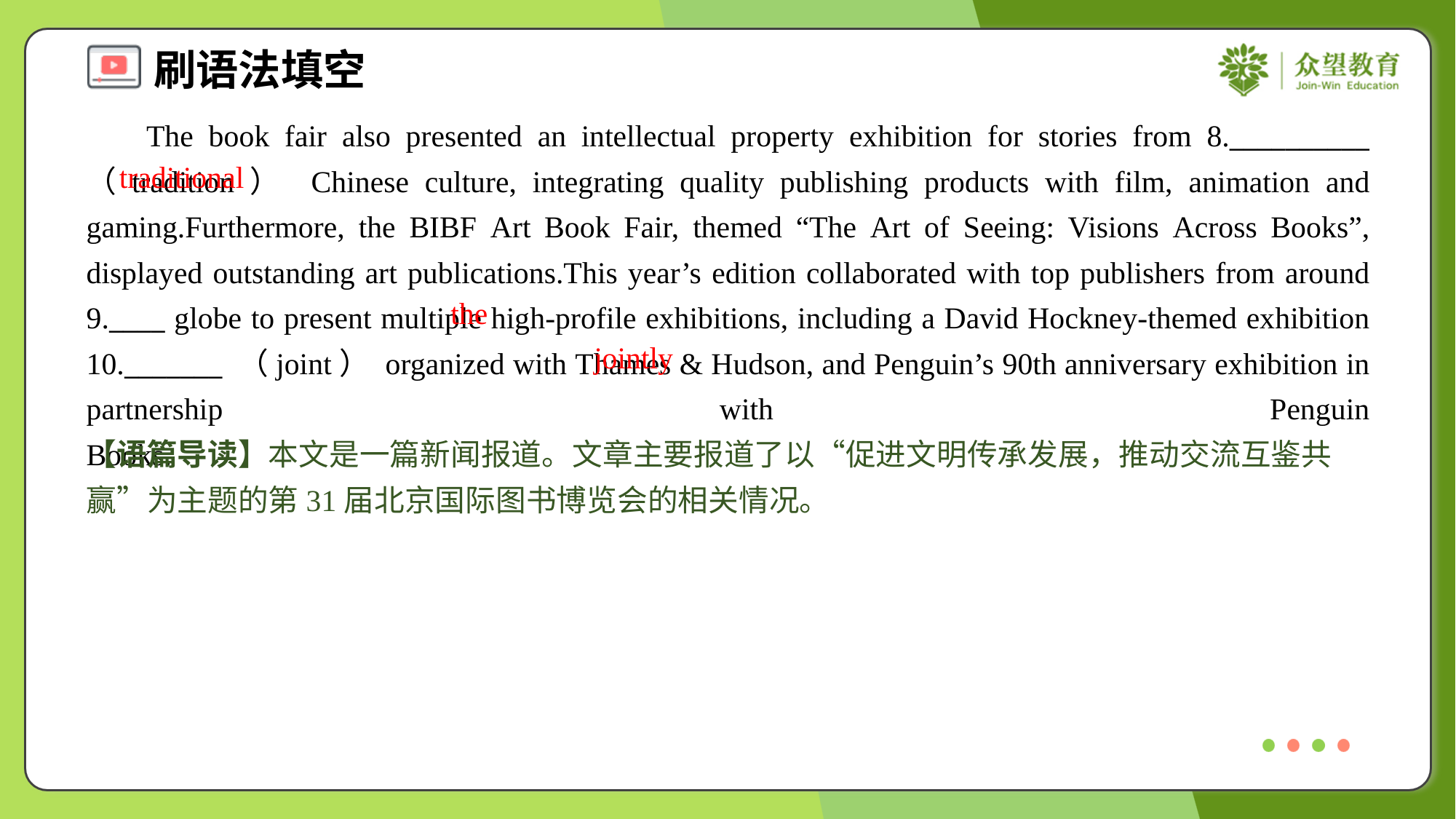

The book fair also presented an intellectual property exhibition for stories from 8.__________ （tradition） Chinese culture, integrating quality publishing products with film, animation and gaming.Furthermore, the BIBF Art Book Fair, themed “The Art of Seeing: Visions Across Books”, displayed outstanding art publications.This year’s edition collaborated with top publishers from around 9.____ globe to present multiple high-profile exhibitions, including a David Hockney-themed exhibition 10._______ （joint） organized with Thames & Hudson, and Penguin’s 90th anniversary exhibition in partnership with Penguin Books.#1.3
traditional
the
jointly
【语篇导读】本文是一篇新闻报道。文章主要报道了以“促进文明传承发展，推动交流互鉴共赢”为主题的第31届北京国际图书博览会的相关情况。